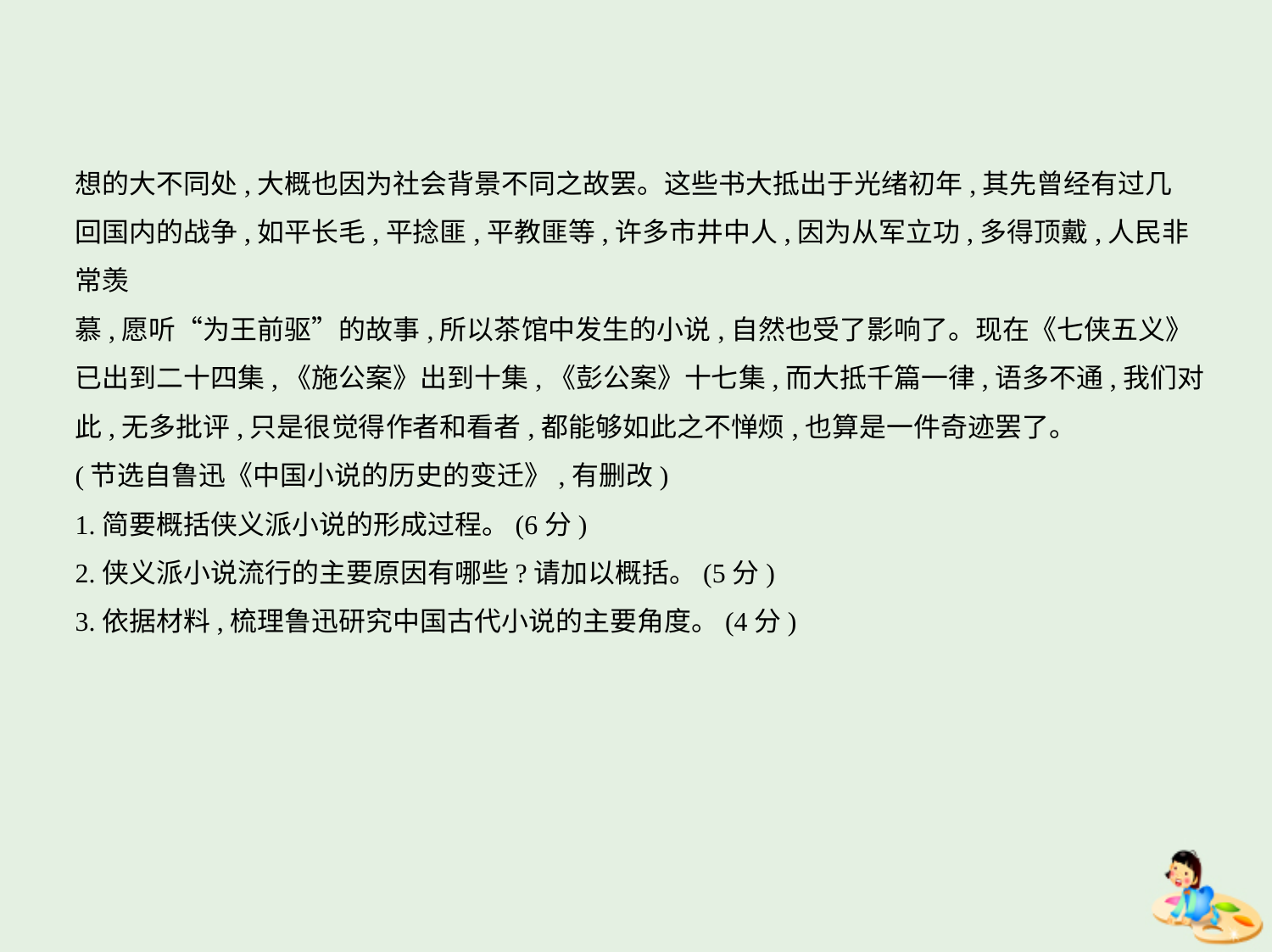

想的大不同处,大概也因为社会背景不同之故罢。这些书大抵出于光绪初年,其先曾经有过几
回国内的战争,如平长毛,平捻匪,平教匪等,许多市井中人,因为从军立功,多得顶戴,人民非常羡
慕,愿听“为王前驱”的故事,所以茶馆中发生的小说,自然也受了影响了。现在《七侠五义》
已出到二十四集,《施公案》出到十集,《彭公案》十七集,而大抵千篇一律,语多不通,我们对
此,无多批评,只是很觉得作者和看者,都能够如此之不惮烦,也算是一件奇迹罢了。
(节选自鲁迅《中国小说的历史的变迁》,有删改)
1.简要概括侠义派小说的形成过程。(6分)
2.侠义派小说流行的主要原因有哪些?请加以概括。(5分)
3.依据材料,梳理鲁迅研究中国古代小说的主要角度。(4分)